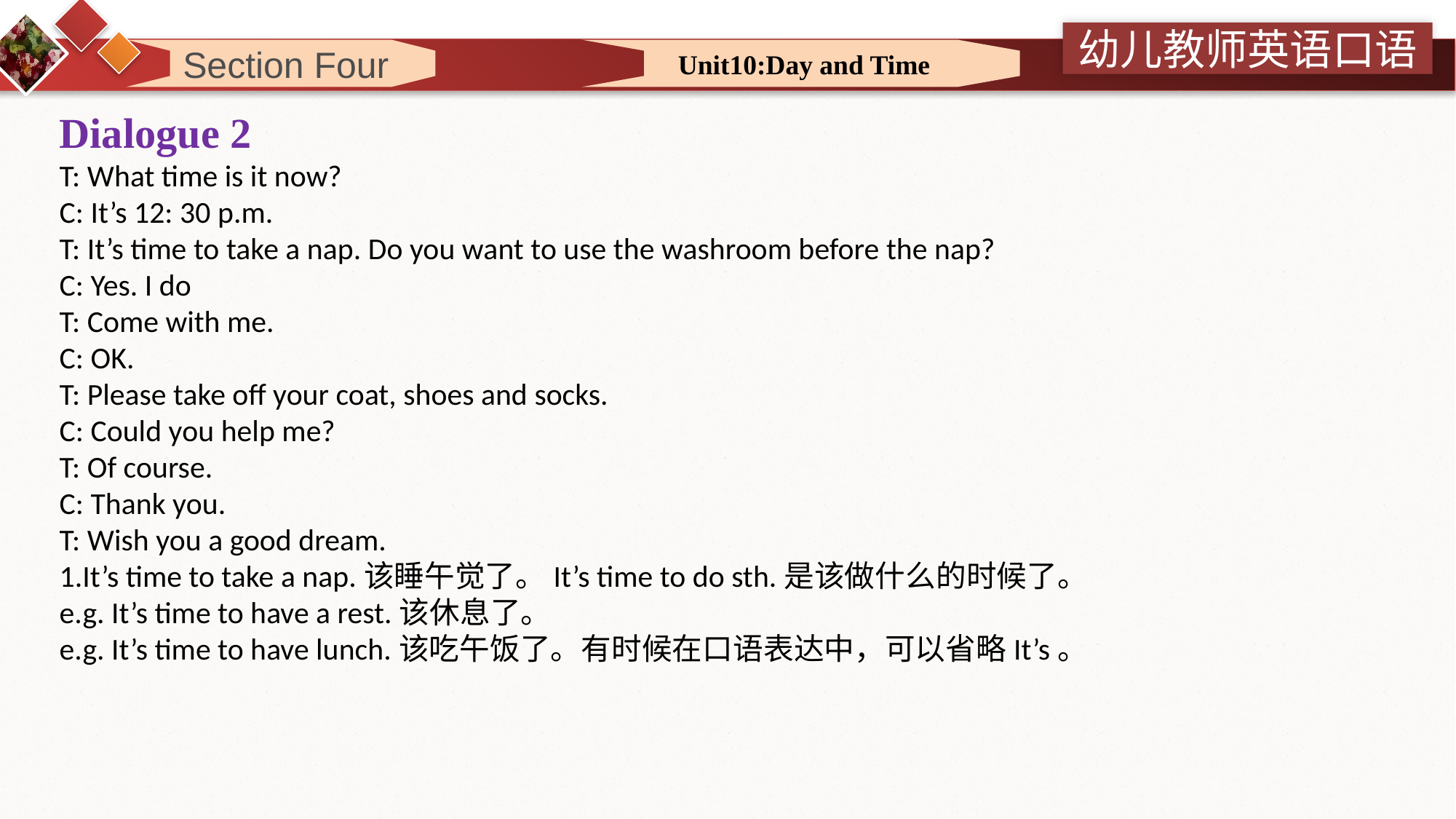

Section Four
 Unit10:Day and Time
Dialogue 2
T: What time is it now?
C: It’s 12: 30 p.m.
T: It’s time to take a nap. Do you want to use the washroom before the nap?
C: Yes. I do
T: Come with me.
C: OK.
T: Please take off your coat, shoes and socks.
C: Could you help me?
T: Of course.
C: Thank you.
T: Wish you a good dream.
1.It’s time to take a nap.该睡午觉了。It’s time to do sth.是该做什么的时候了。
e.g. It’s time to have a rest.该休息了。
e.g. It’s time to have lunch.该吃午饭了。有时候在口语表达中，可以省略It’s。